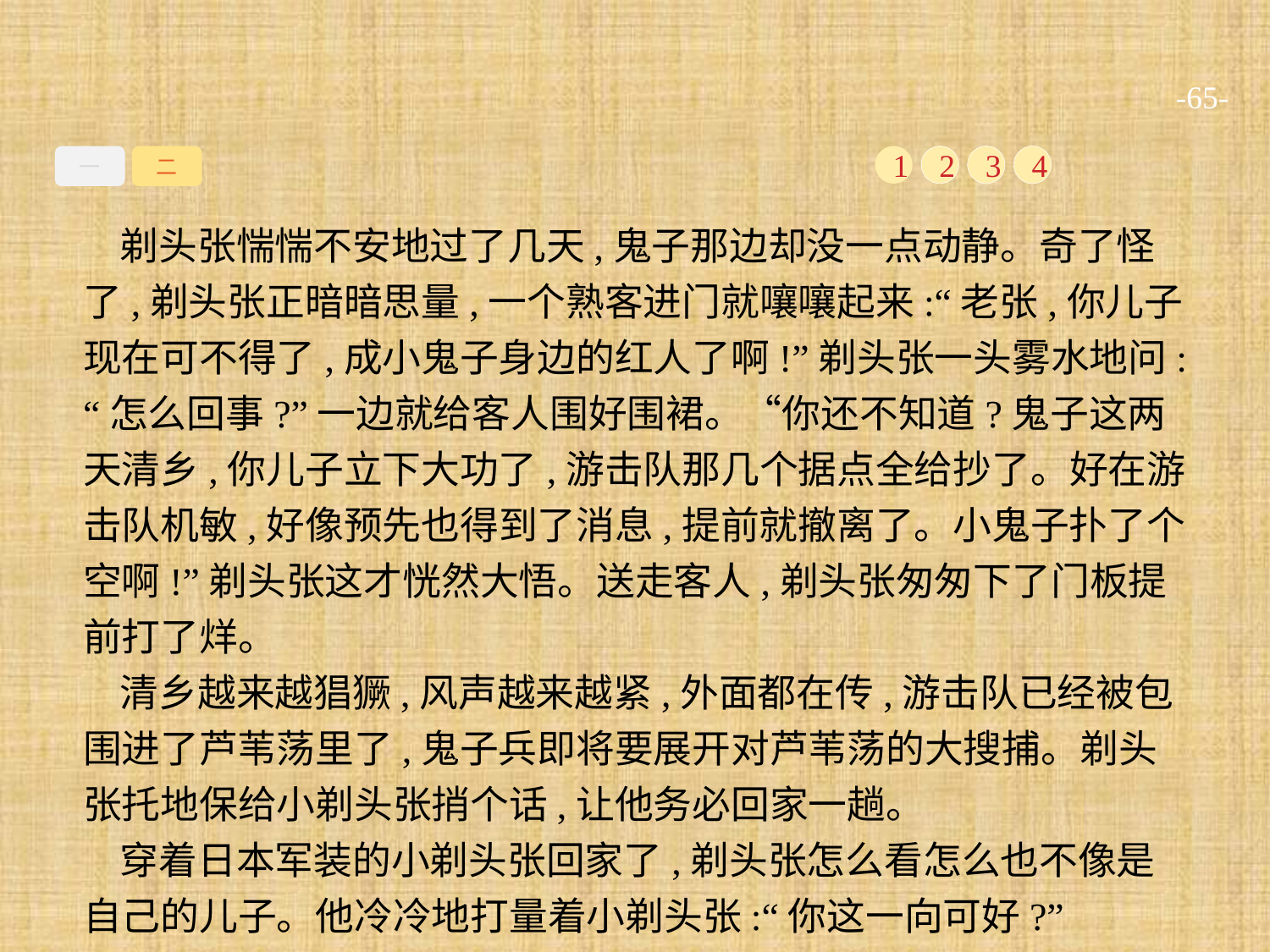

-65-
一
二
1
2
3
4
剃头张惴惴不安地过了几天,鬼子那边却没一点动静。奇了怪了,剃头张正暗暗思量,一个熟客进门就嚷嚷起来:“老张,你儿子现在可不得了,成小鬼子身边的红人了啊!”剃头张一头雾水地问:“怎么回事?”一边就给客人围好围裙。“你还不知道?鬼子这两天清乡,你儿子立下大功了,游击队那几个据点全给抄了。好在游击队机敏,好像预先也得到了消息,提前就撤离了。小鬼子扑了个空啊!”剃头张这才恍然大悟。送走客人,剃头张匆匆下了门板提前打了烊。
清乡越来越猖獗,风声越来越紧,外面都在传,游击队已经被包围进了芦苇荡里了,鬼子兵即将要展开对芦苇荡的大搜捕。剃头张托地保给小剃头张捎个话,让他务必回家一趟。
穿着日本军装的小剃头张回家了,剃头张怎么看怎么也不像是自己的儿子。他冷冷地打量着小剃头张:“你这一向可好?”